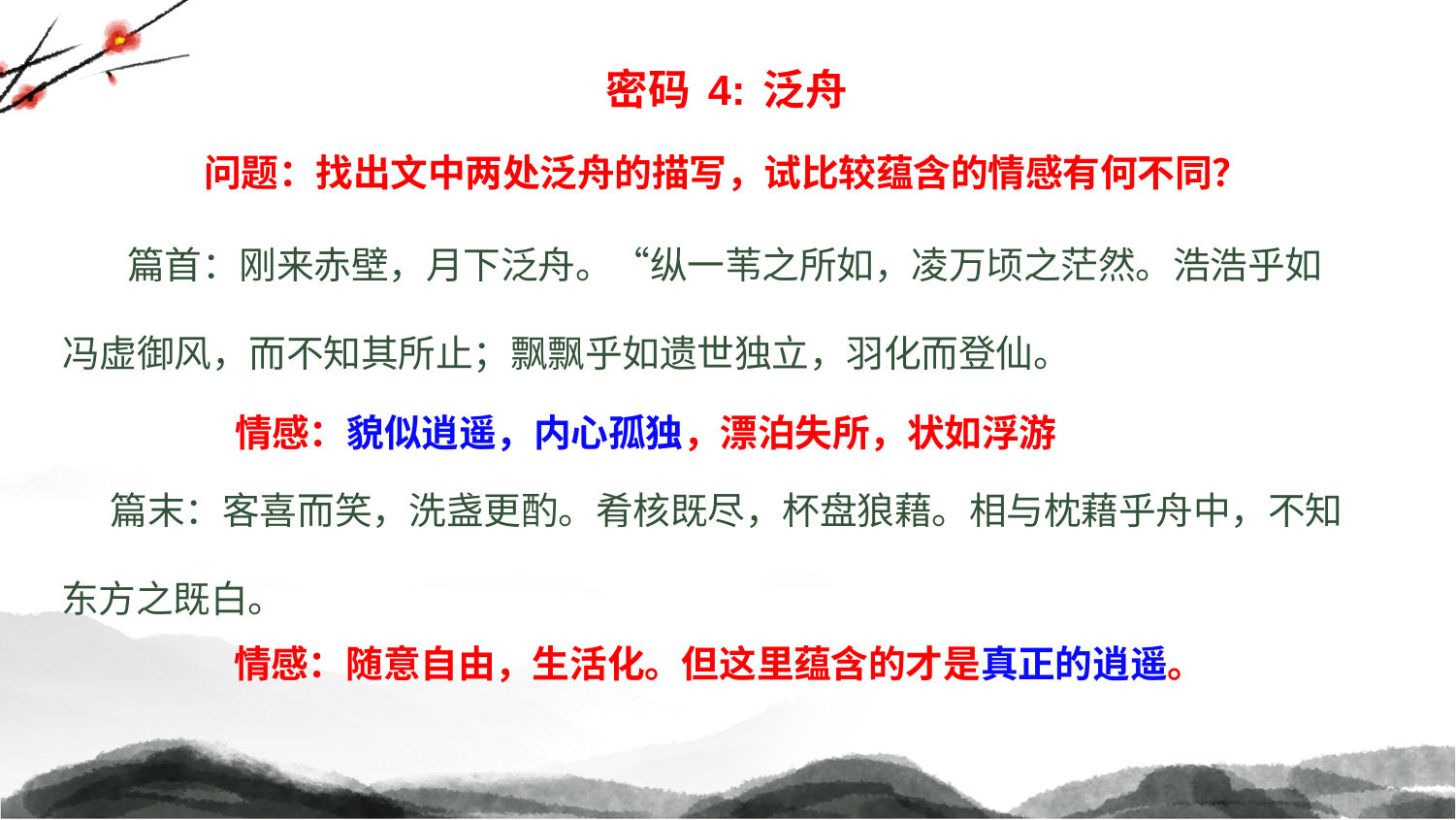

密码4:泛舟
问题：找出文中两处泛舟的描写，试比较蕴含的情感有何不同？
      篇首：刚来赤壁，月下泛舟。“纵一苇之所如，凌万顷之茫然。浩浩乎如冯虚御风，而不知其所止；飘飘乎如遗世独立，羽化而登仙。
      情感：貌似逍遥，内心孤独，漂泊失所，状如浮游
      篇末：客喜而笑，洗盏更酌。肴核既尽，杯盘狼藉。相与枕藉乎舟中，不知东方之既白。
      情感：随意自由，生活化。但这里蕴含的才是真正的逍遥。